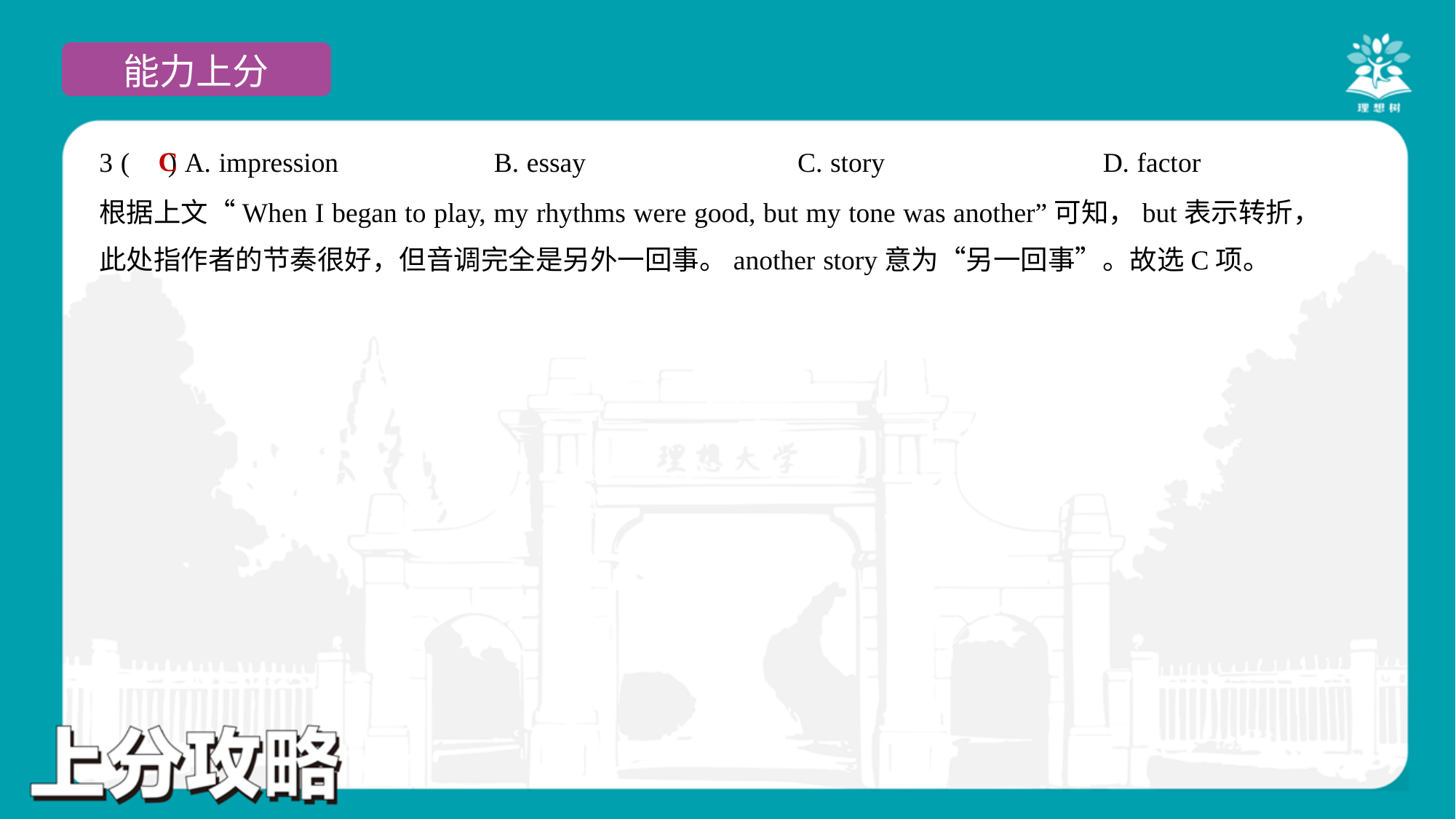

C
3 (     ) A. impression	B. essay	C. story	D. factor
根据上文“When I began to play, my rhythms were good, but my tone was another”可知，but表示转折，
此处指作者的节奏很好，但音调完全是另外一回事。another story意为“另一回事”。故选C项。